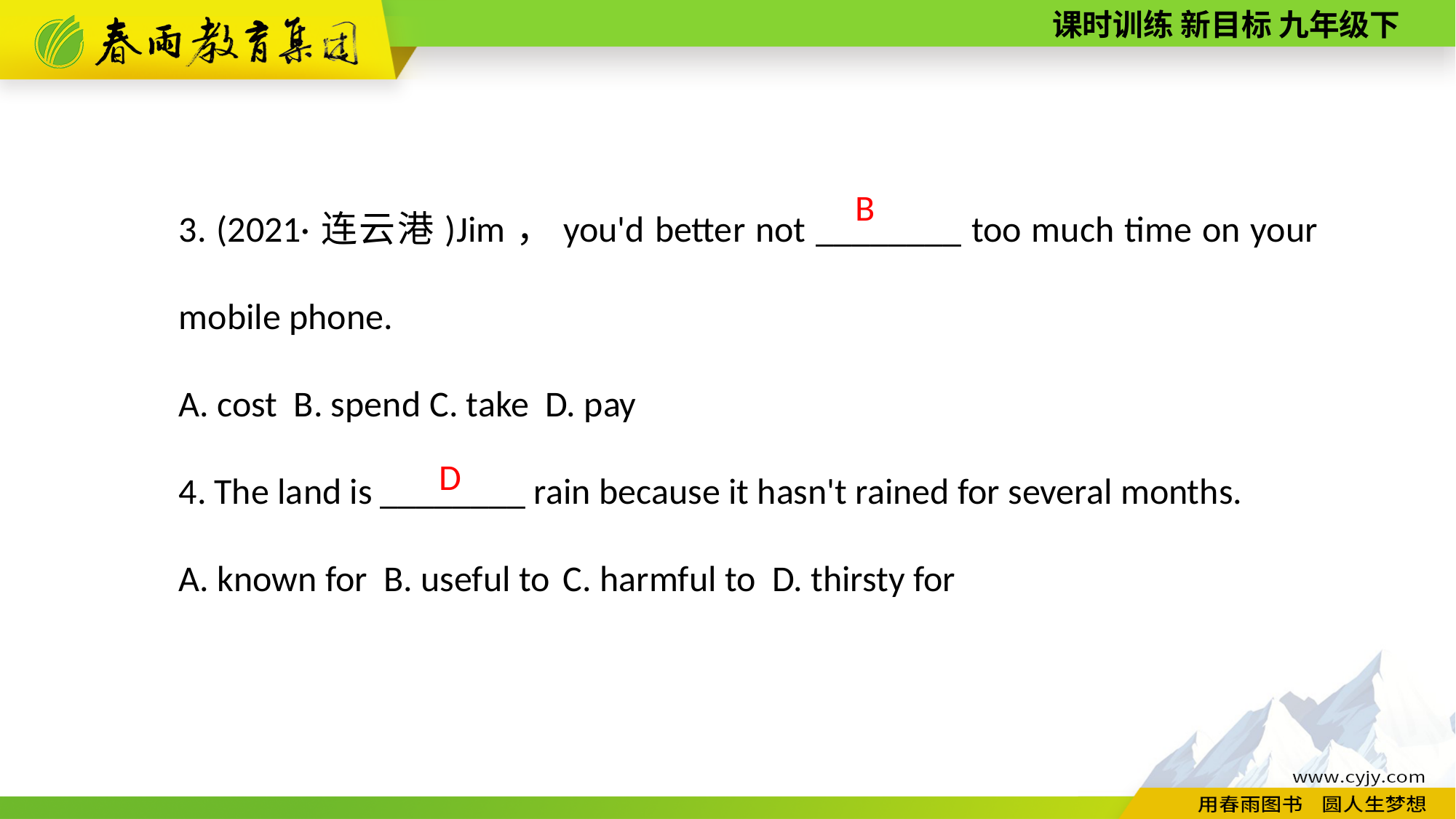

3. (2021·连云港)Jim，you'd better not ________ too much time on your mobile phone.
A. cost  B. spend  C. take  D. pay
4. The land is ________ rain because it hasn't rained for several months.
A. known for  B. useful to   C. harmful to  D. thirsty for
B
D